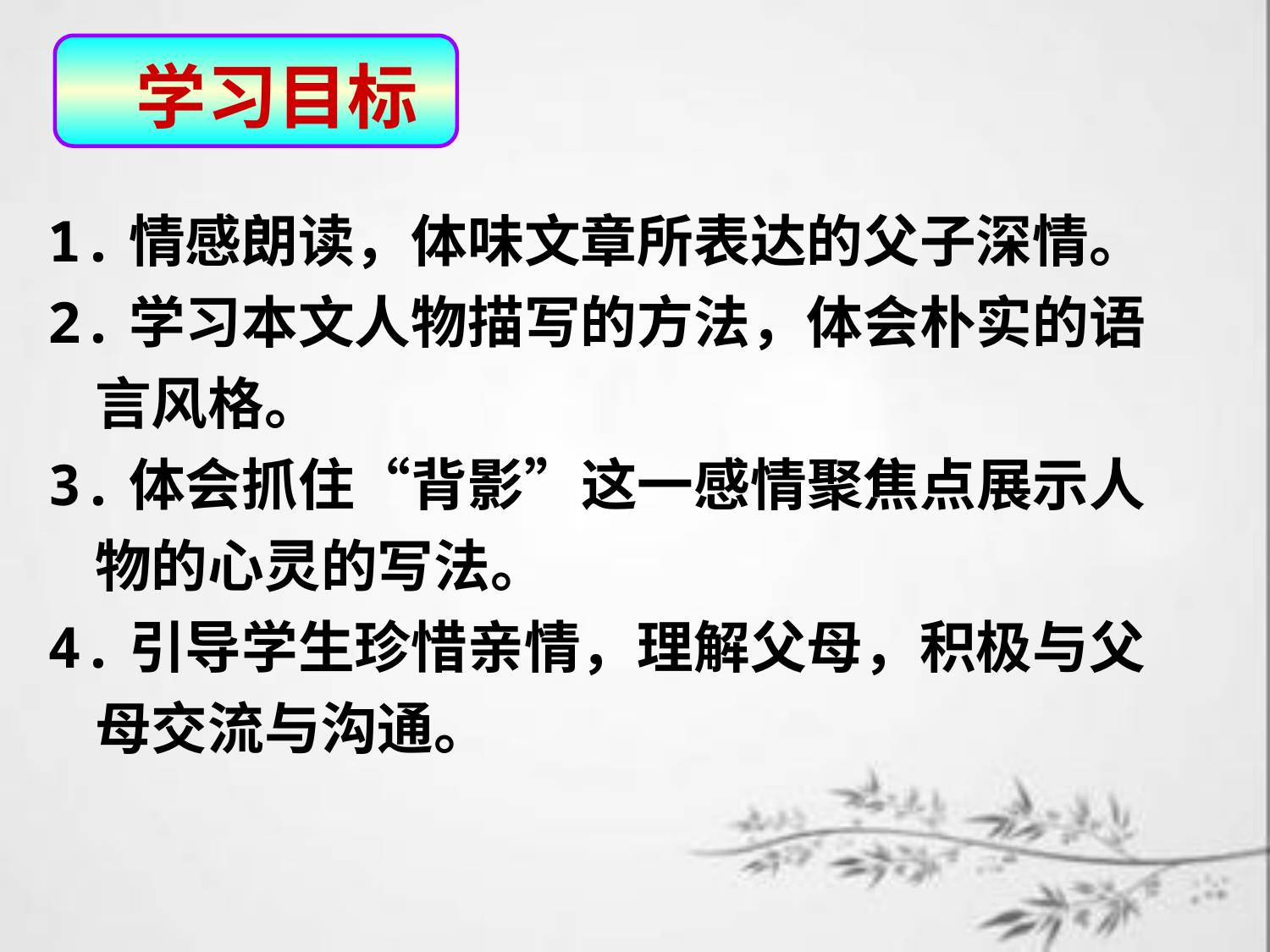

学习目标
1.情感朗读，体味文章所表达的父子深情。
2.学习本文人物描写的方法，体会朴实的语言风格。
3.体会抓住“背影”这一感情聚焦点展示人物的心灵的写法。
4.引导学生珍惜亲情，理解父母，积极与父母交流与沟通。